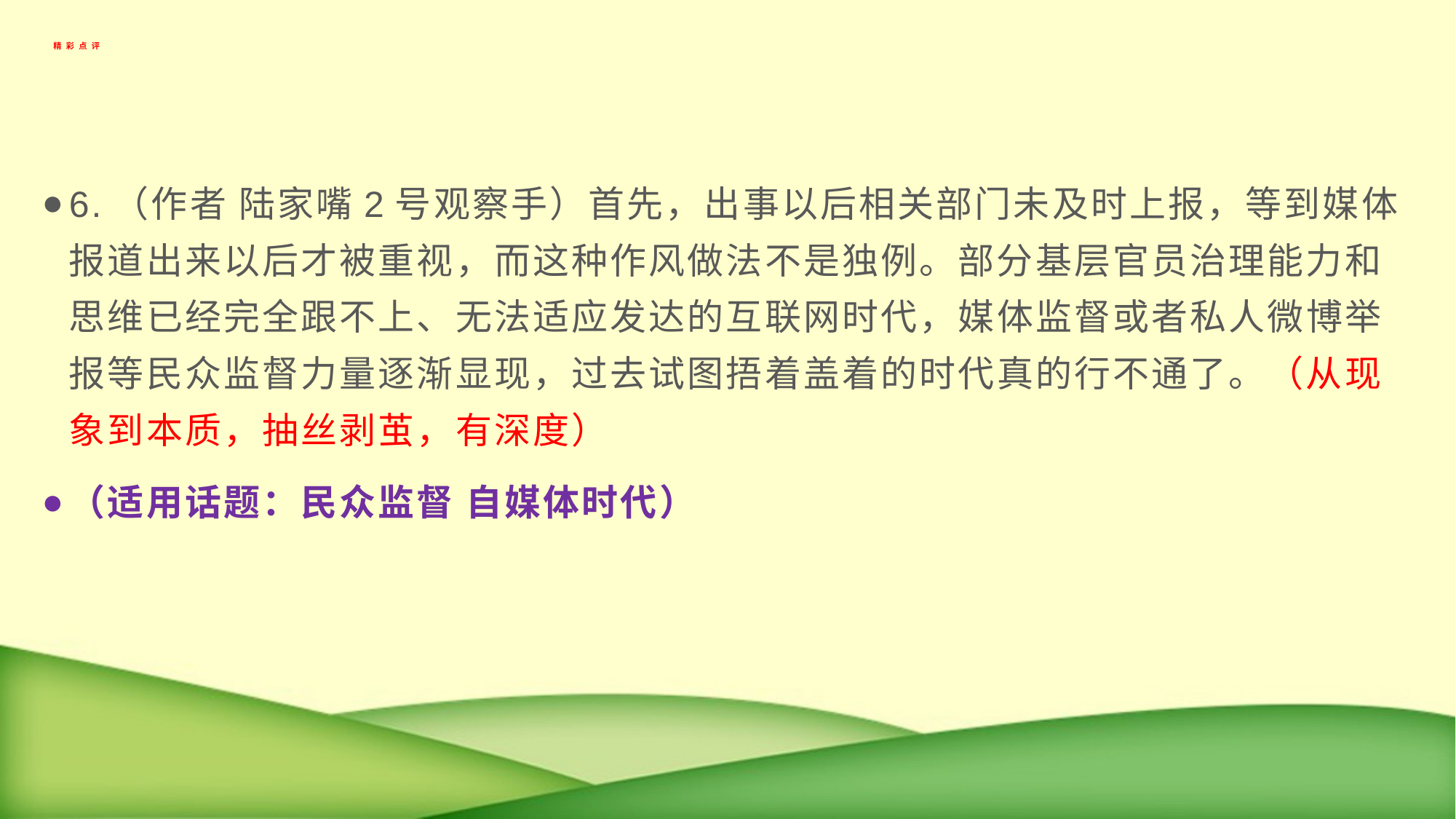

# 精彩点评

6.（作者 陆家嘴2号观察手）首先，出事以后相关部门未及时上报，等到媒体报道出来以后才被重视，而这种作风做法不是独例。部分基层官员治理能力和思维已经完全跟不上、无法适应发达的互联网时代，媒体监督或者私人微博举报等民众监督力量逐渐显现，过去试图捂着盖着的时代真的行不通了。（从现象到本质，抽丝剥茧，有深度）
（适用话题：民众监督 自媒体时代）